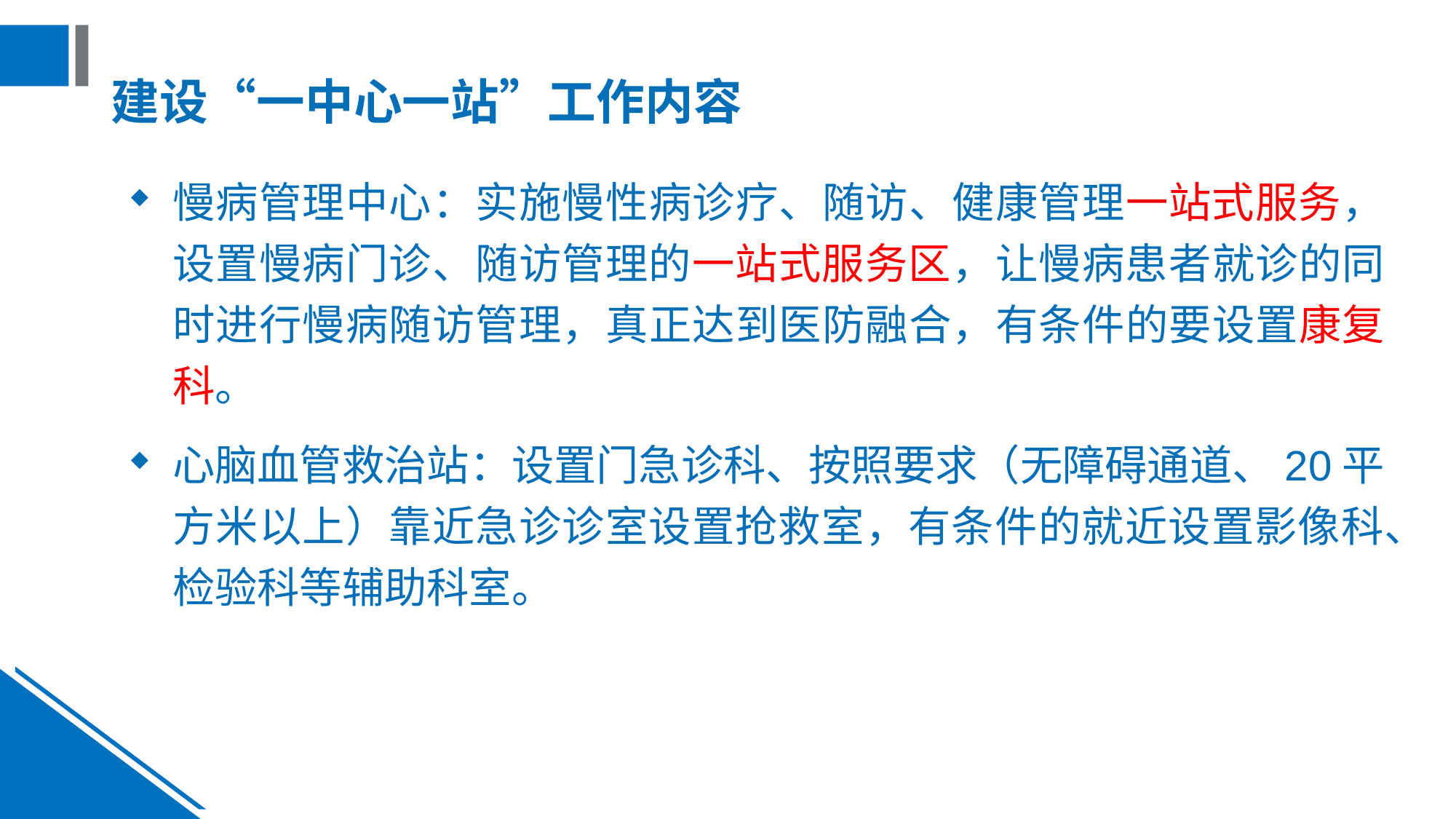

# 建设“一中心一站”工作内容
慢病管理中心：实施慢性病诊疗、随访、健康管理一站式服务，设置慢病门诊、随访管理的一站式服务区，让慢病患者就诊的同时进行慢病随访管理，真正达到医防融合，有条件的要设置康复科。
心脑血管救治站：设置门急诊科、按照要求（无障碍通道、20平方米以上）靠近急诊诊室设置抢救室，有条件的就近设置影像科、检验科等辅助科室。